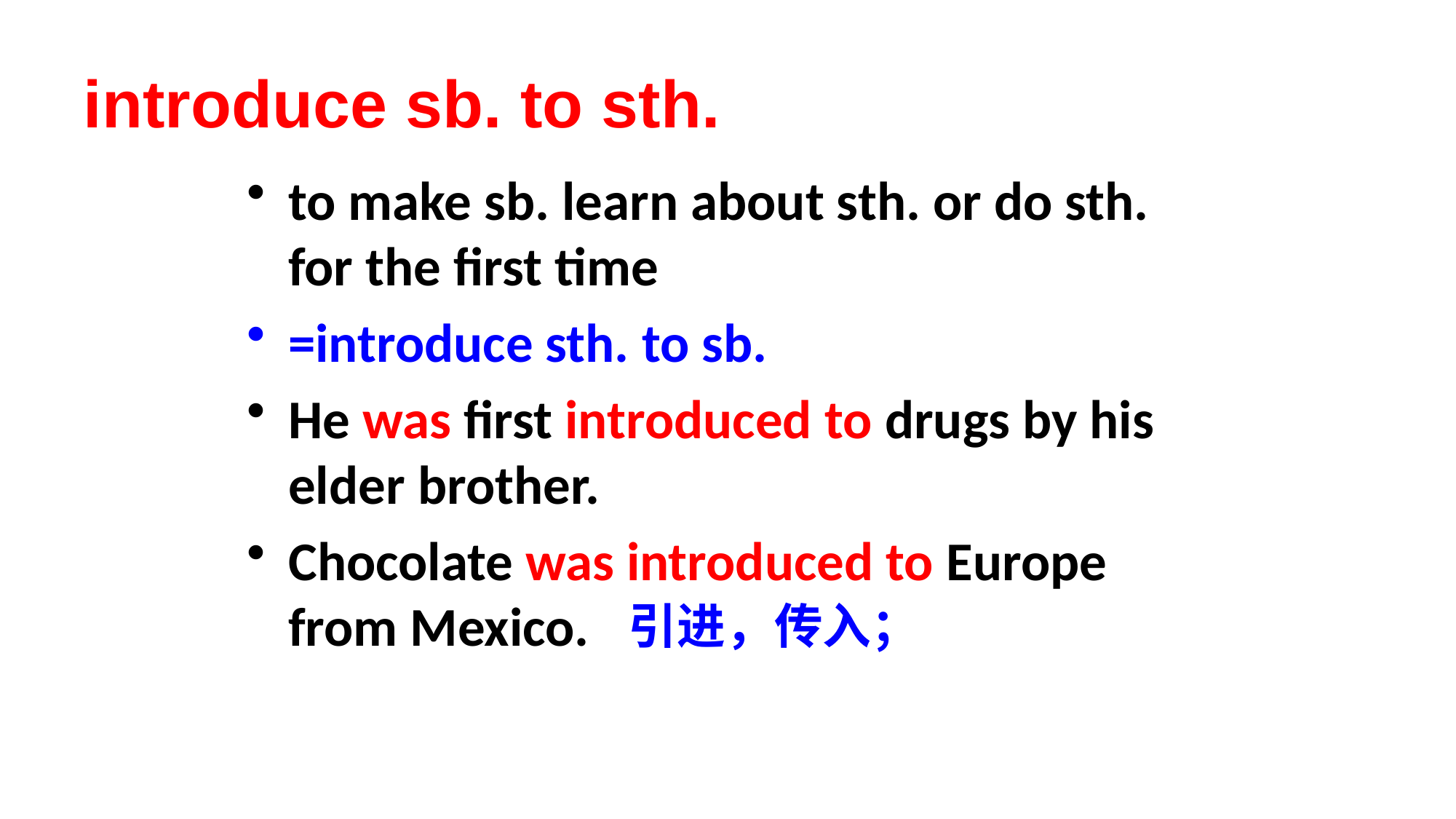

# introduce sb. to sth.
to make sb. learn about sth. or do sth. for the first time
=introduce sth. to sb.
He was first introduced to drugs by his elder brother.
Chocolate was introduced to Europe from Mexico.

引进，传入；